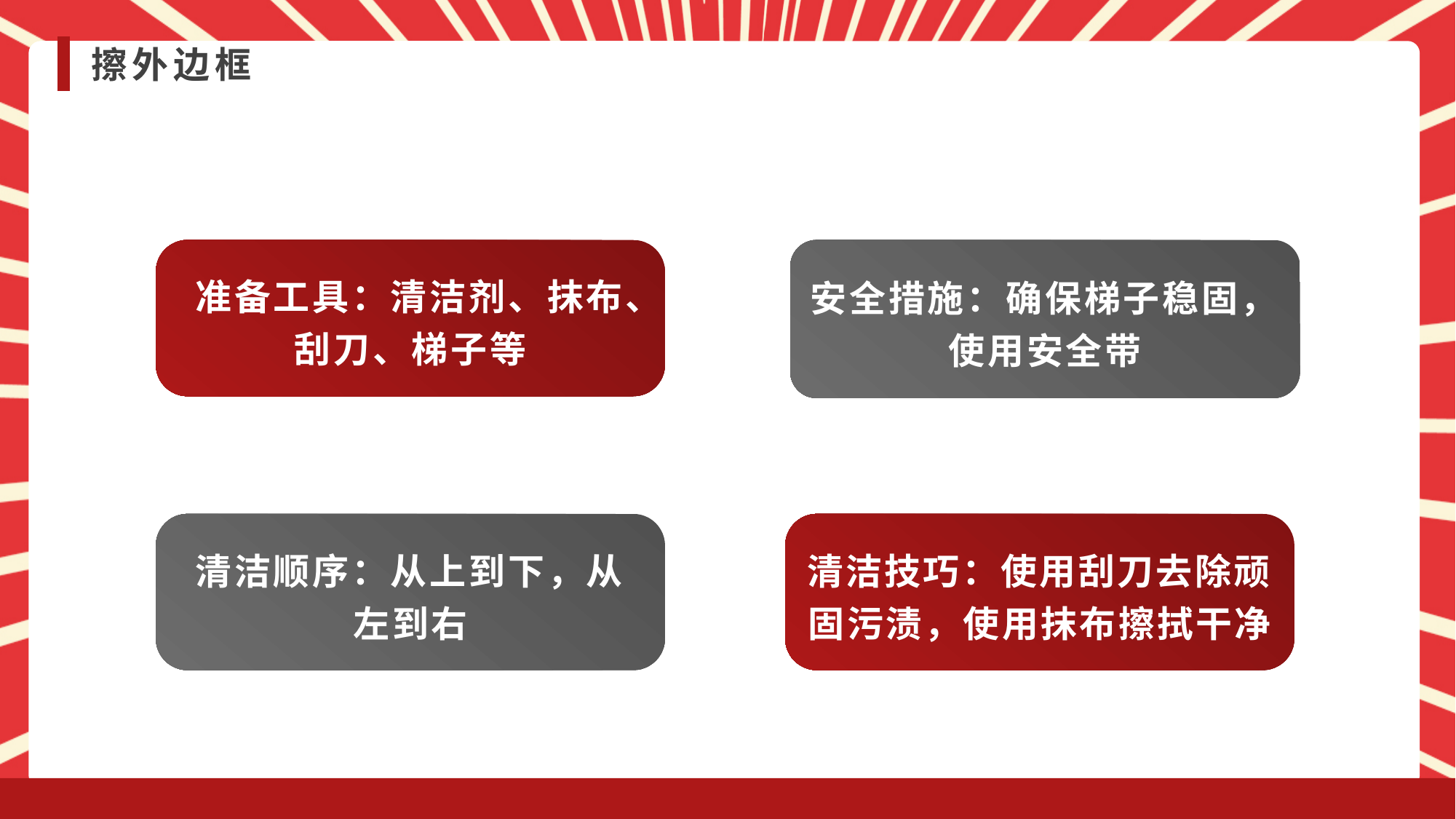

擦外边框
准备工具：清洁剂、抹布、刮刀、梯子等
安全措施：确保梯子稳固，使用安全带
清洁顺序：从上到下，从左到右
清洁技巧：使用刮刀去除顽固污渍，使用抹布擦拭干净